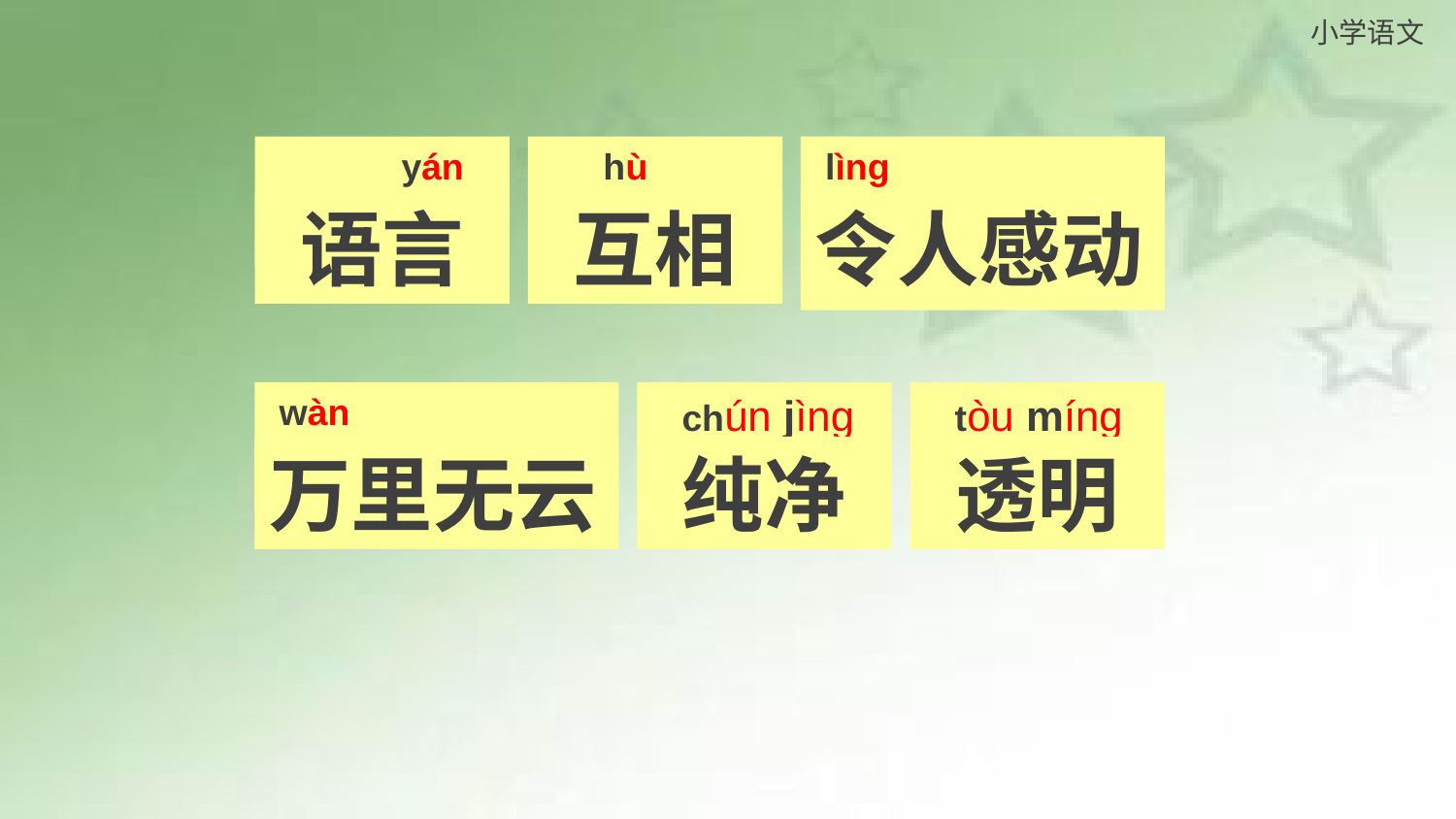

yán

 语言
      hù
 互相
 lìng                 dòng

令人感动
 wàn

万里无云
   chún jìng
 纯净
   tòu míng
 透明